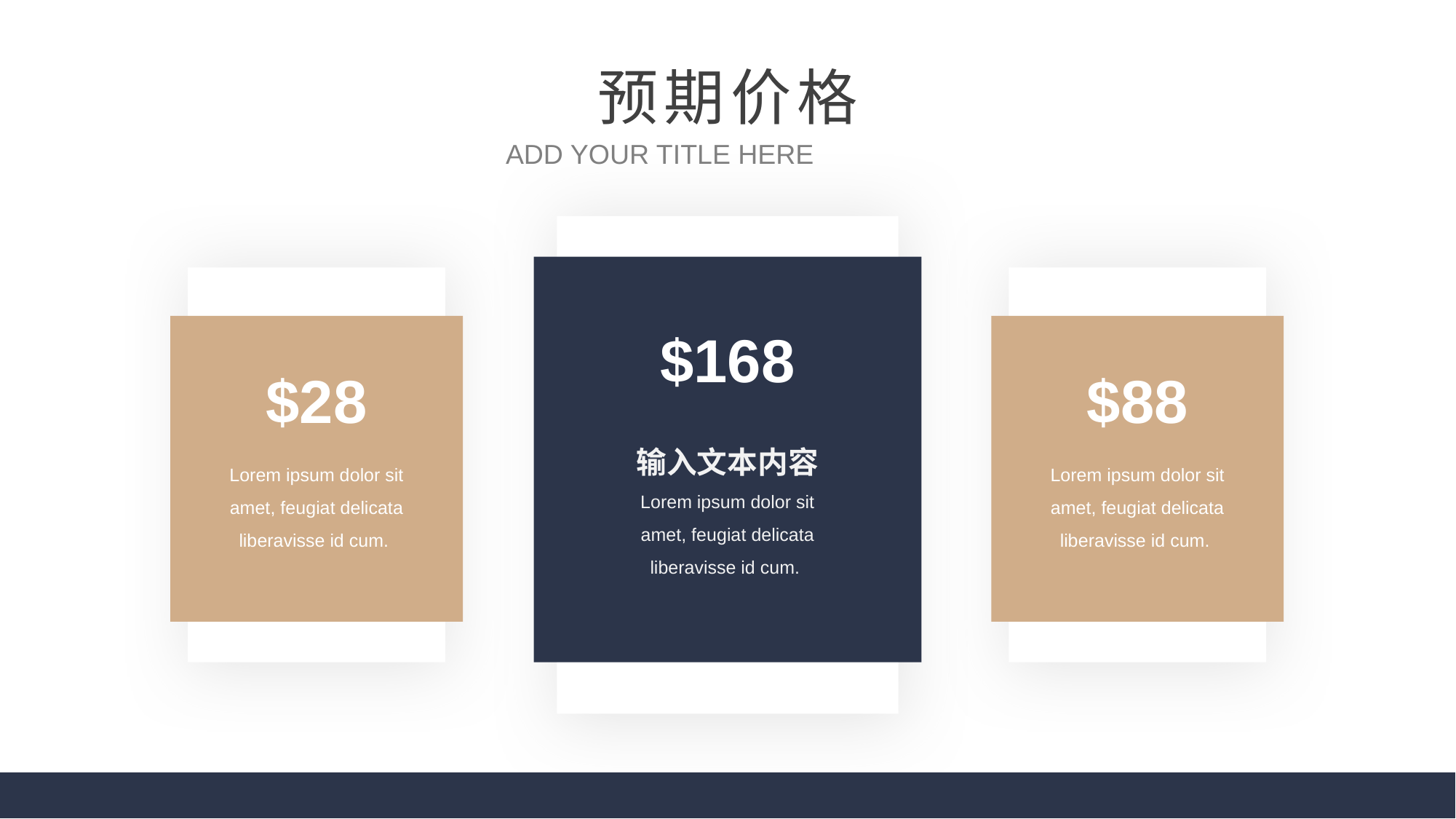

预期价格
ADD YOUR TITLE HERE

$168
输入文本内容
Lorem ipsum dolor sit amet, feugiat delicata liberavisse id cum.

$28
Lorem ipsum dolor sit amet, feugiat delicata liberavisse id cum.

$88
Lorem ipsum dolor sit amet, feugiat delicata liberavisse id cum.